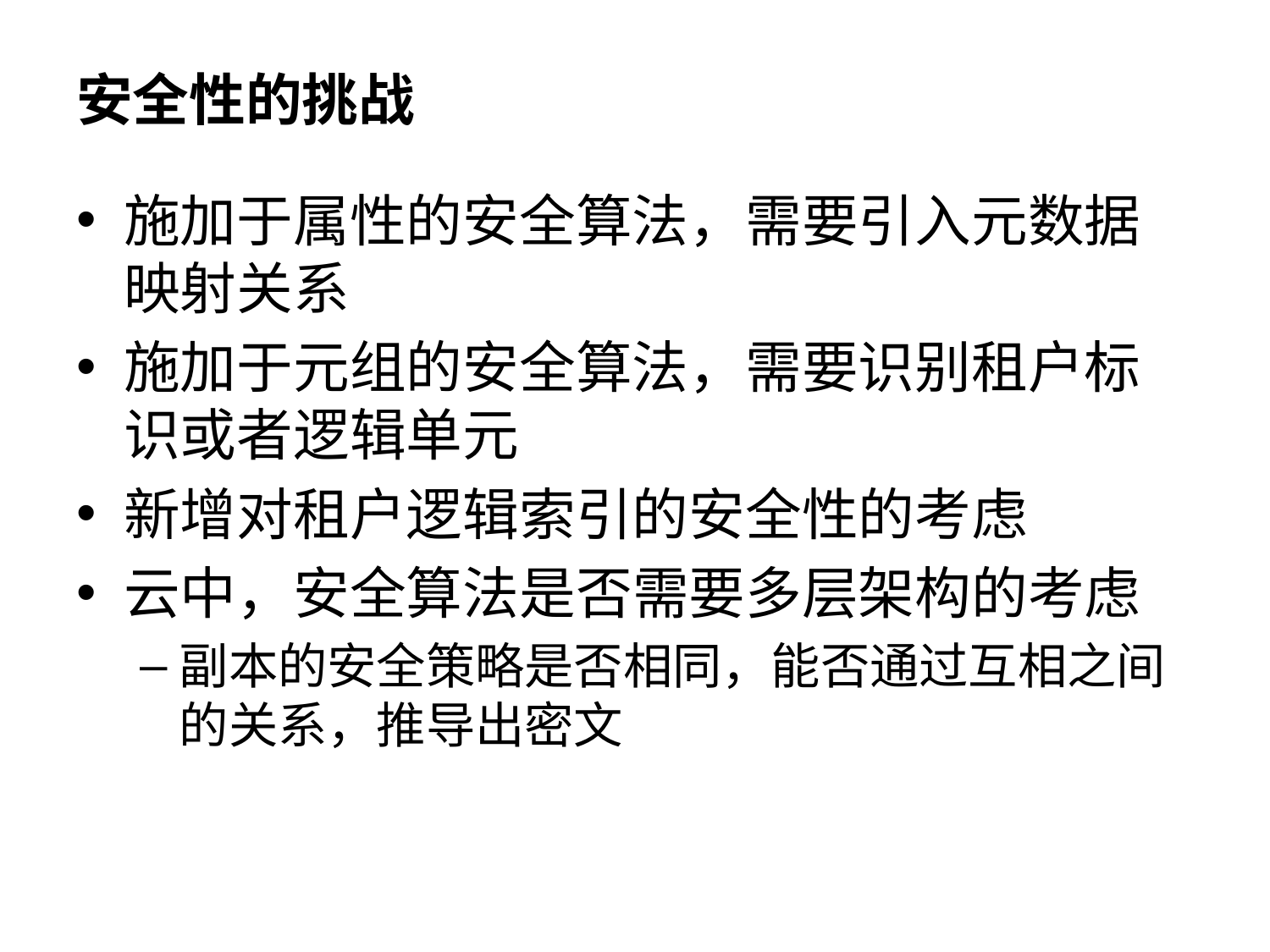

# 安全性的挑战
施加于属性的安全算法，需要引入元数据映射关系
施加于元组的安全算法，需要识别租户标识或者逻辑单元
新增对租户逻辑索引的安全性的考虑
云中，安全算法是否需要多层架构的考虑
副本的安全策略是否相同，能否通过互相之间的关系，推导出密文